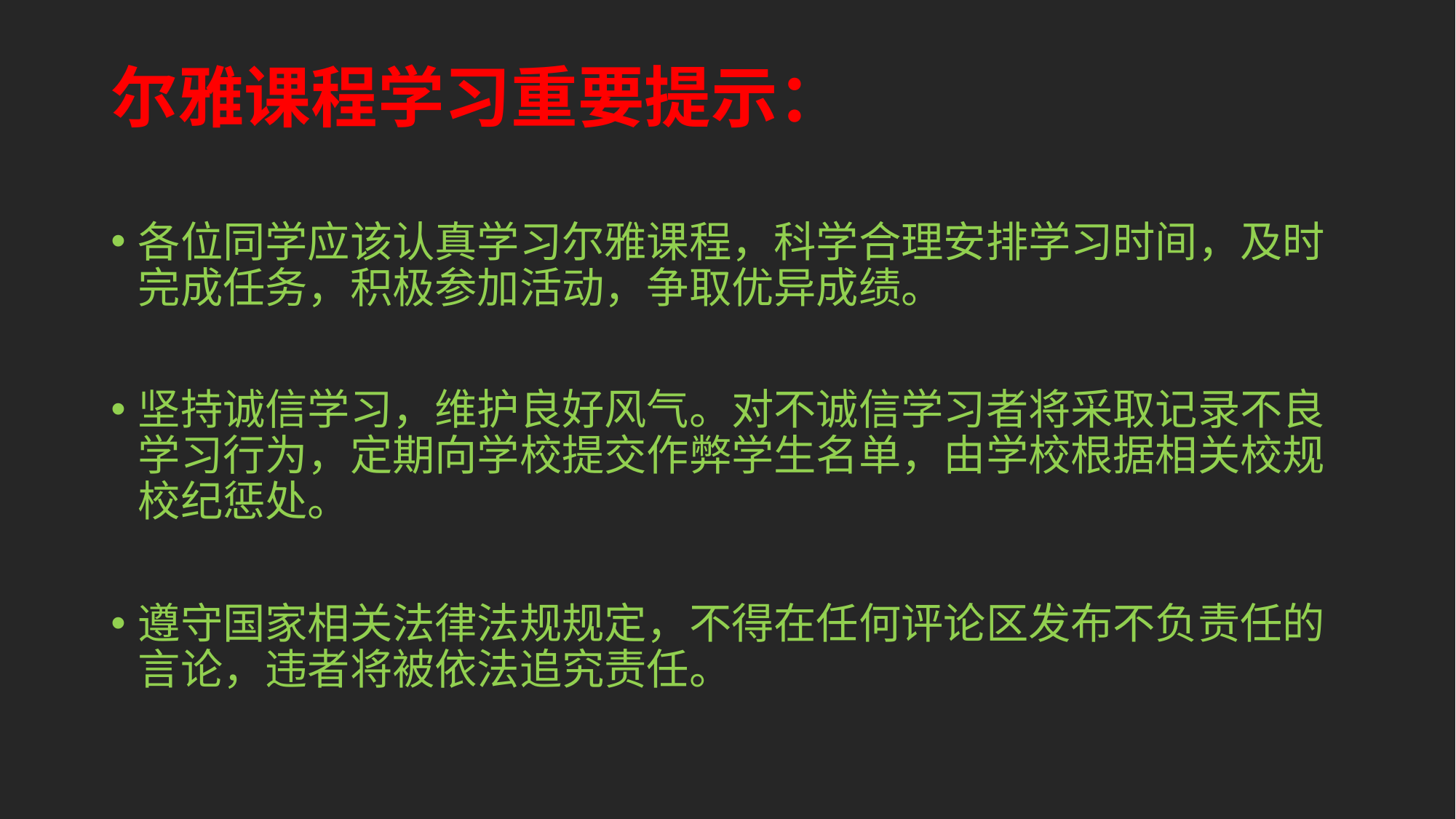

# 尔雅课程学习重要提示：
各位同学应该认真学习尔雅课程，科学合理安排学习时间，及时完成任务，积极参加活动，争取优异成绩。

坚持诚信学习，维护良好风气。对不诚信学习者将采取记录不良学习行为，定期向学校提交作弊学生名单，由学校根据相关校规校纪惩处。

遵守国家相关法律法规规定，不得在任何评论区发布不负责任的言论，违者将被依法追究责任。